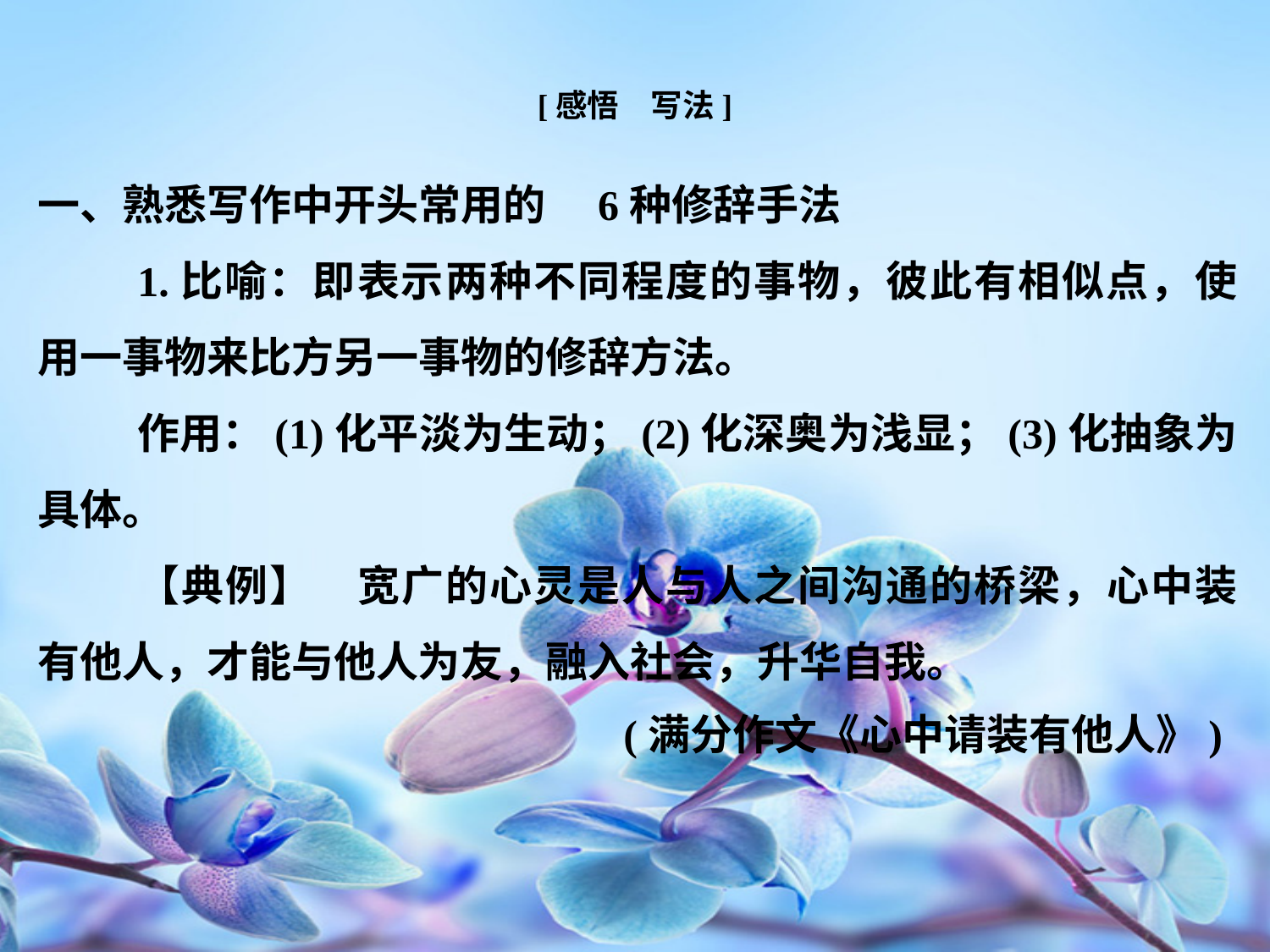

[感悟　写法]
一、熟悉写作中开头常用的　6种修辞手法
1.比喻：即表示两种不同程度的事物，彼此有相似点，使用一事物来比方另一事物的修辞方法。
作用：(1)化平淡为生动；(2)化深奥为浅显；(3)化抽象为具体。
【典例】　宽广的心灵是人与人之间沟通的桥梁，心中装有他人，才能与他人为友，融入社会，升华自我。

(满分作文《心中请装有他人》)